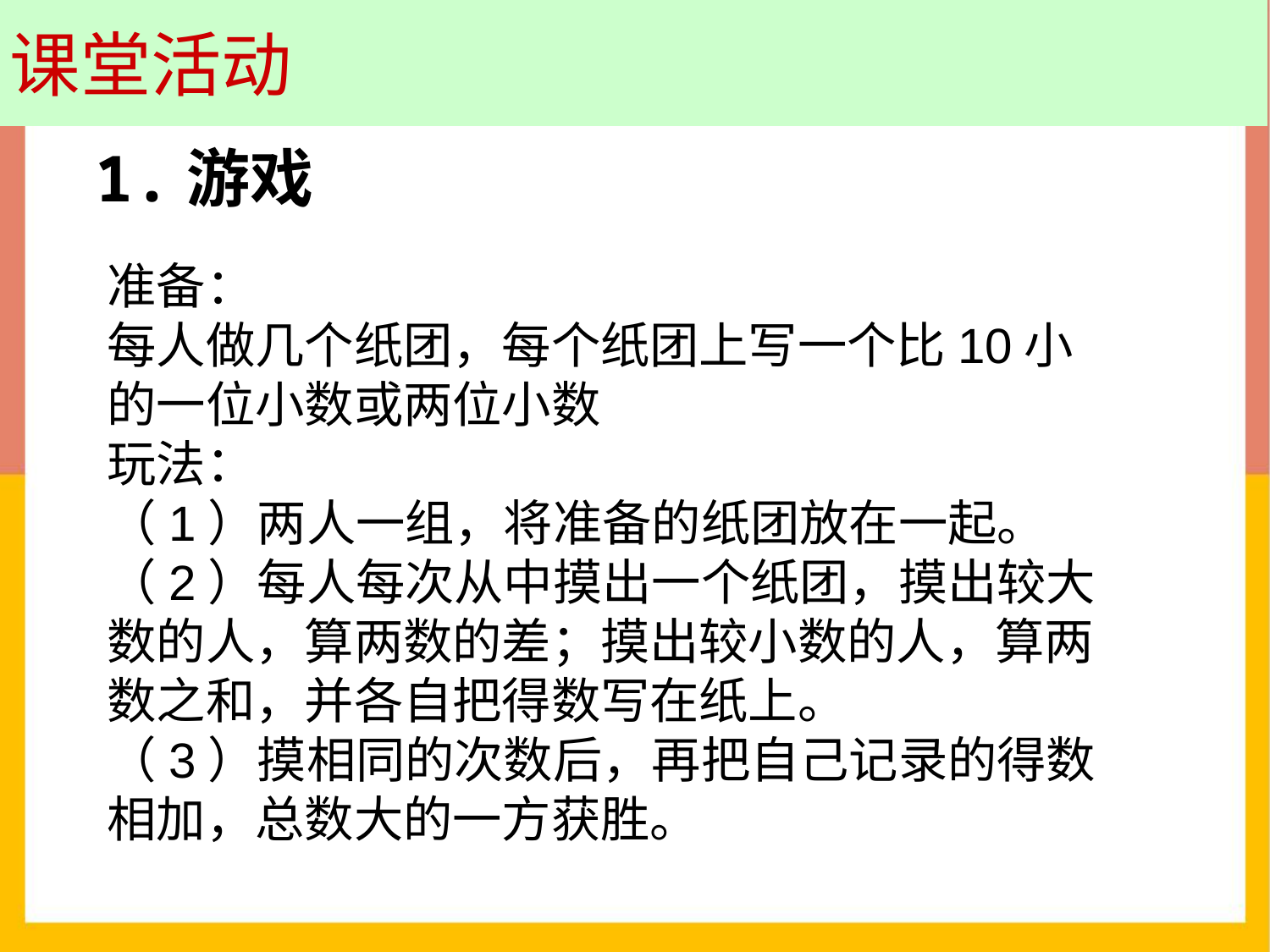

课堂活动
1.游戏
准备：
每人做几个纸团，每个纸团上写一个比10小的一位小数或两位小数
玩法：
（1）两人一组，将准备的纸团放在一起。
（2）每人每次从中摸出一个纸团，摸出较大数的人，算两数的差；摸出较小数的人，算两数之和，并各自把得数写在纸上。
（3）摸相同的次数后，再把自己记录的得数相加，总数大的一方获胜。